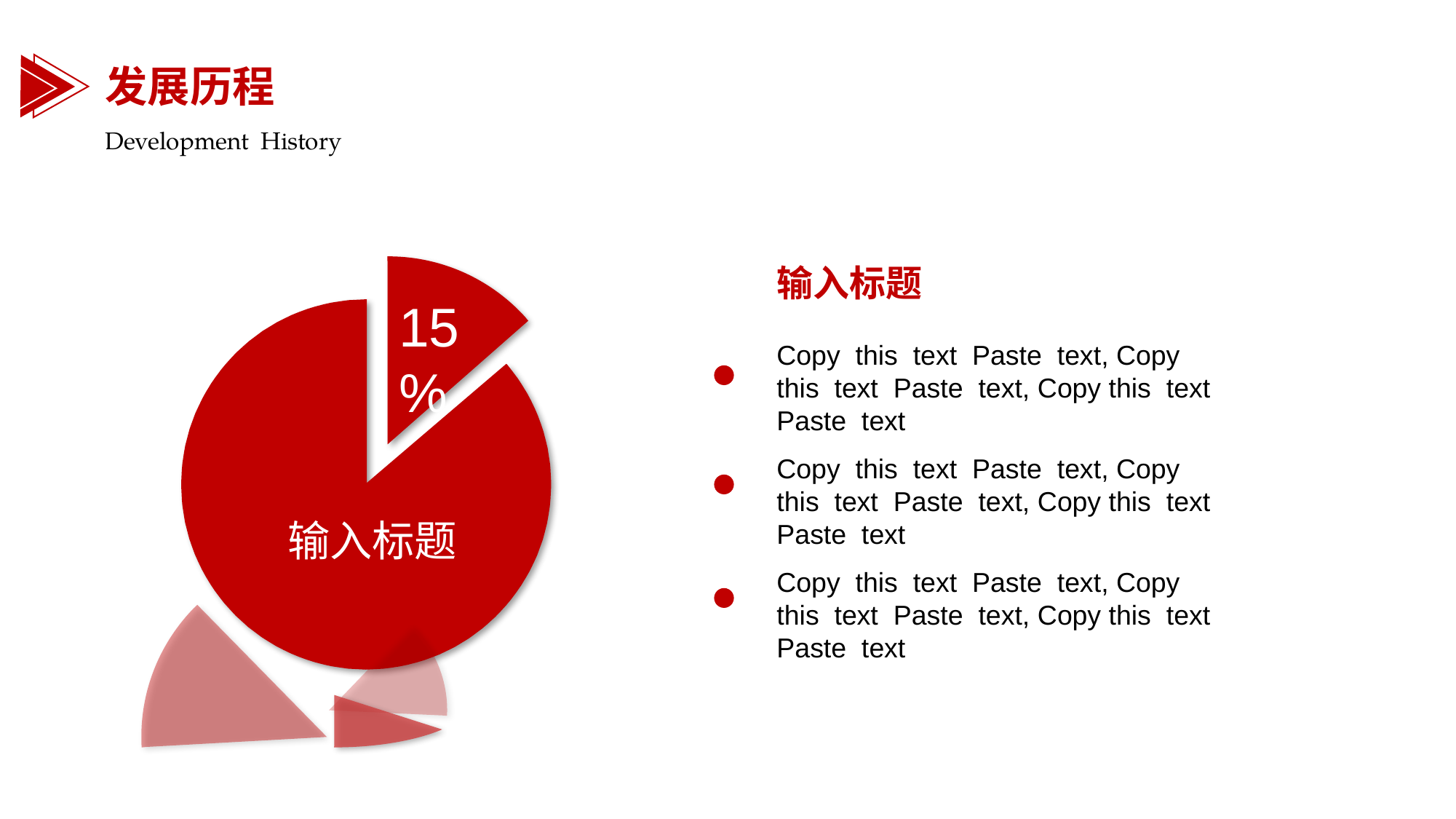

发展历程
Development  History
输入标题

15%

Copy  this  text  Paste  text, Copy  this  text  Paste  text, Copy this  text  Paste  text

Copy  this  text  Paste  text, Copy  this  text  Paste  text, Copy this  text  Paste  text

输入标题
Copy  this  text  Paste  text, Copy  this  text  Paste  text, Copy this  text  Paste  text